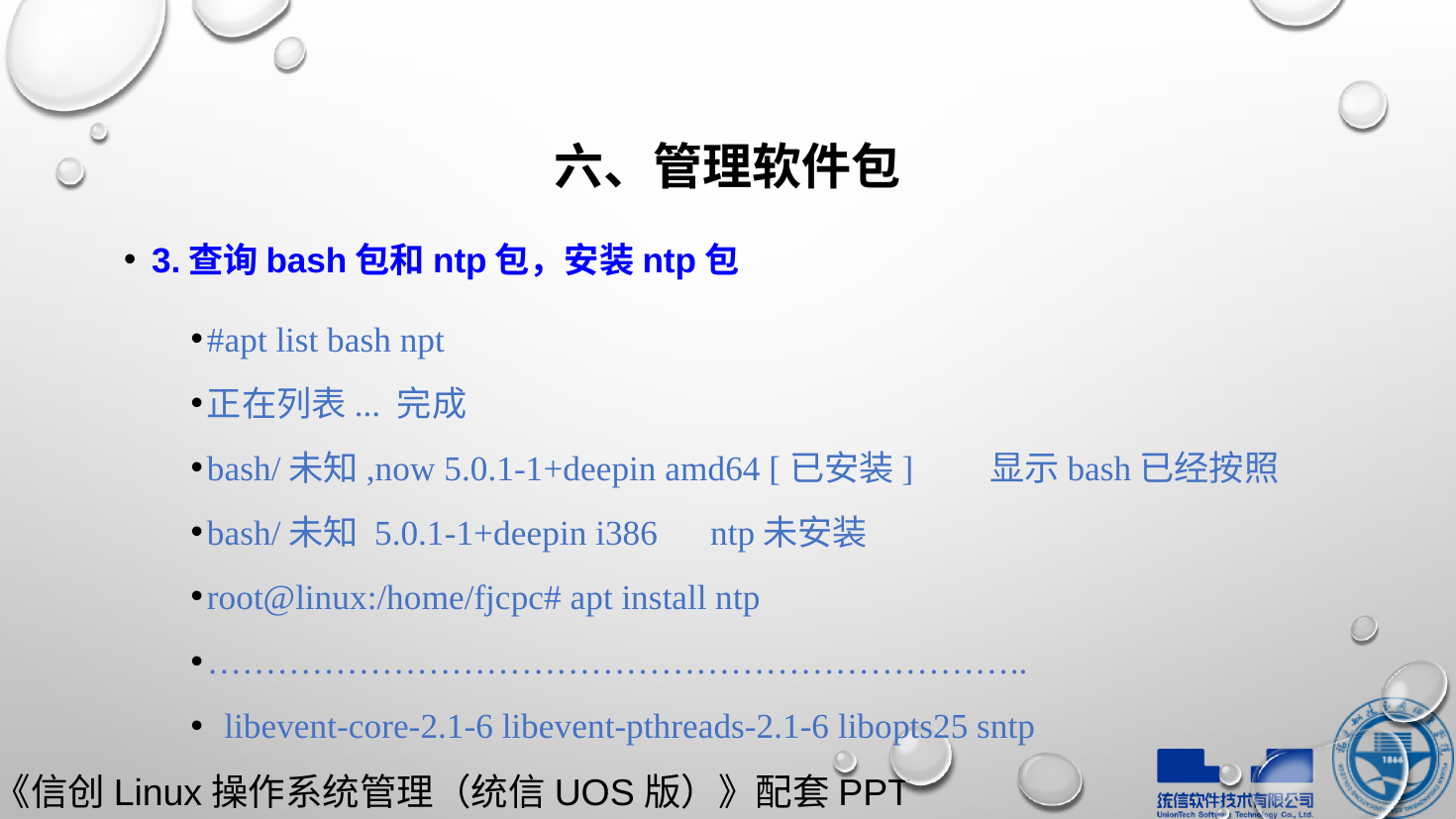

# 六、管理软件包
3.查询bash包和ntp包，安装ntp包
#apt list bash npt
正在列表... 完成
bash/未知,now 5.0.1-1+deepin amd64 [已安装]		显示bash已经按照
bash/未知 5.0.1-1+deepin i386							ntp未安装
root@linux:/home/fjcpc# apt install ntp
……………………………………………………………..
  libevent-core-2.1-6 libevent-pthreads-2.1-6 libopts25 sntp